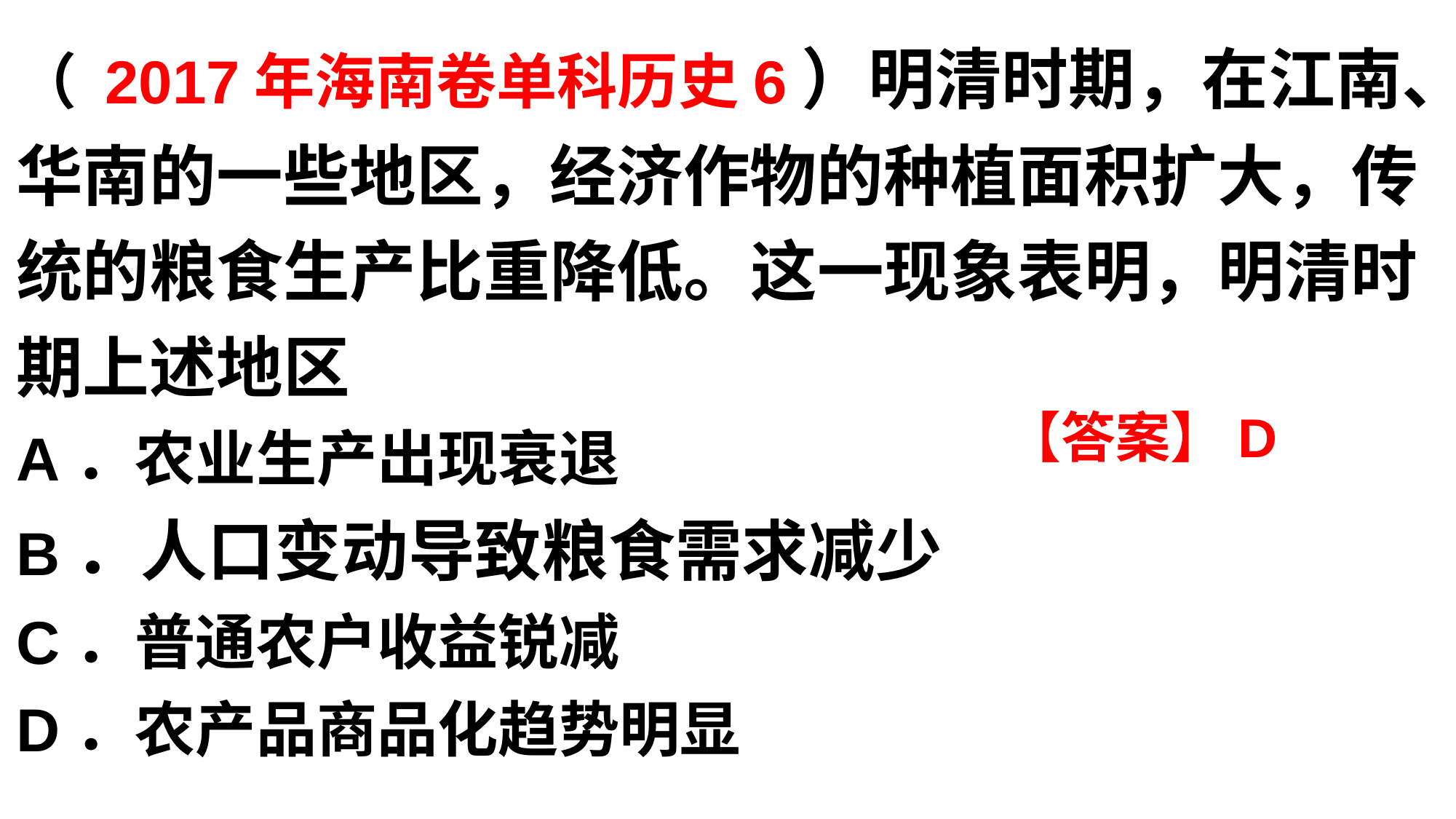

（ 2017年海南卷单科历史6）明清时期，在江南、华南的一些地区，经济作物的种植面积扩大，传统的粮食生产比重降低。这一现象表明，明清时期上述地区
A．农业生产出现衰退
B．人口变动导致粮食需求减少
C．普通农户收益锐减
D．农产品商品化趋势明显

【答案】D